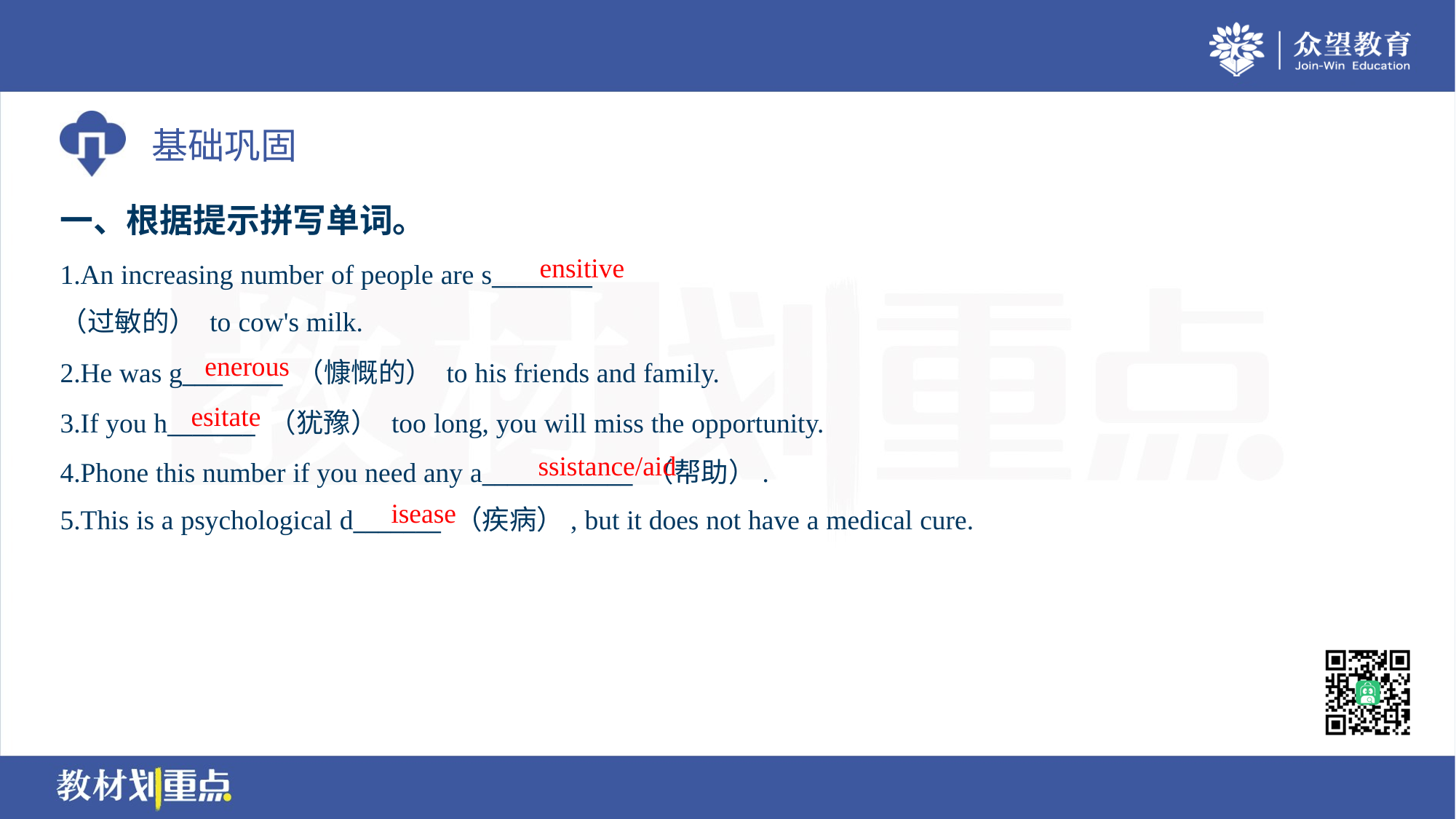

一、根据提示拼写单词。
ensitive
1.An increasing number of people are s________
（过敏的） to cow's milk.
enerous
2.He was g________ （慷慨的） to his friends and family.
3.If you h_______ （犹豫） too long, you will miss the opportunity.
4.Phone this number if you need any a____________ （帮助）.
5.This is a psychological d_______ （疾病）, but it does not have a medical cure.
esitate
ssistance/aid
isease